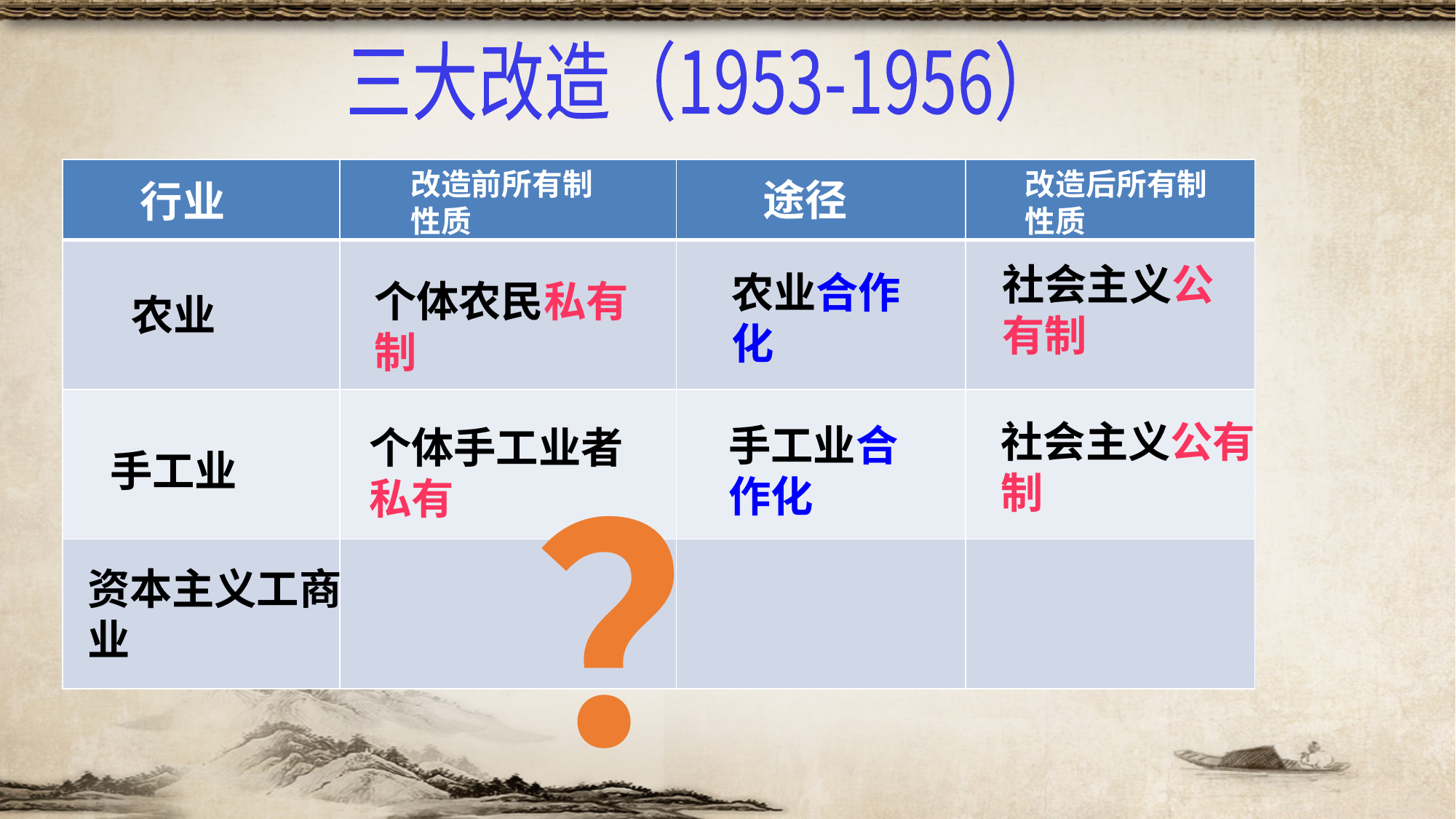

三大改造（1953-1956）
|  |  |  |  |
| --- | --- | --- | --- |
|  |  |  |  |
|  |  |  |  |
|  |  |  |  |
改造前所有制性质
改造后所有制性质
途径
行业
社会主义公有制
农业合作化
个体农民私有制
农业
社会主义公有制
手工业合作化
个体手工业者私有
手工业
？
资本主义工商业